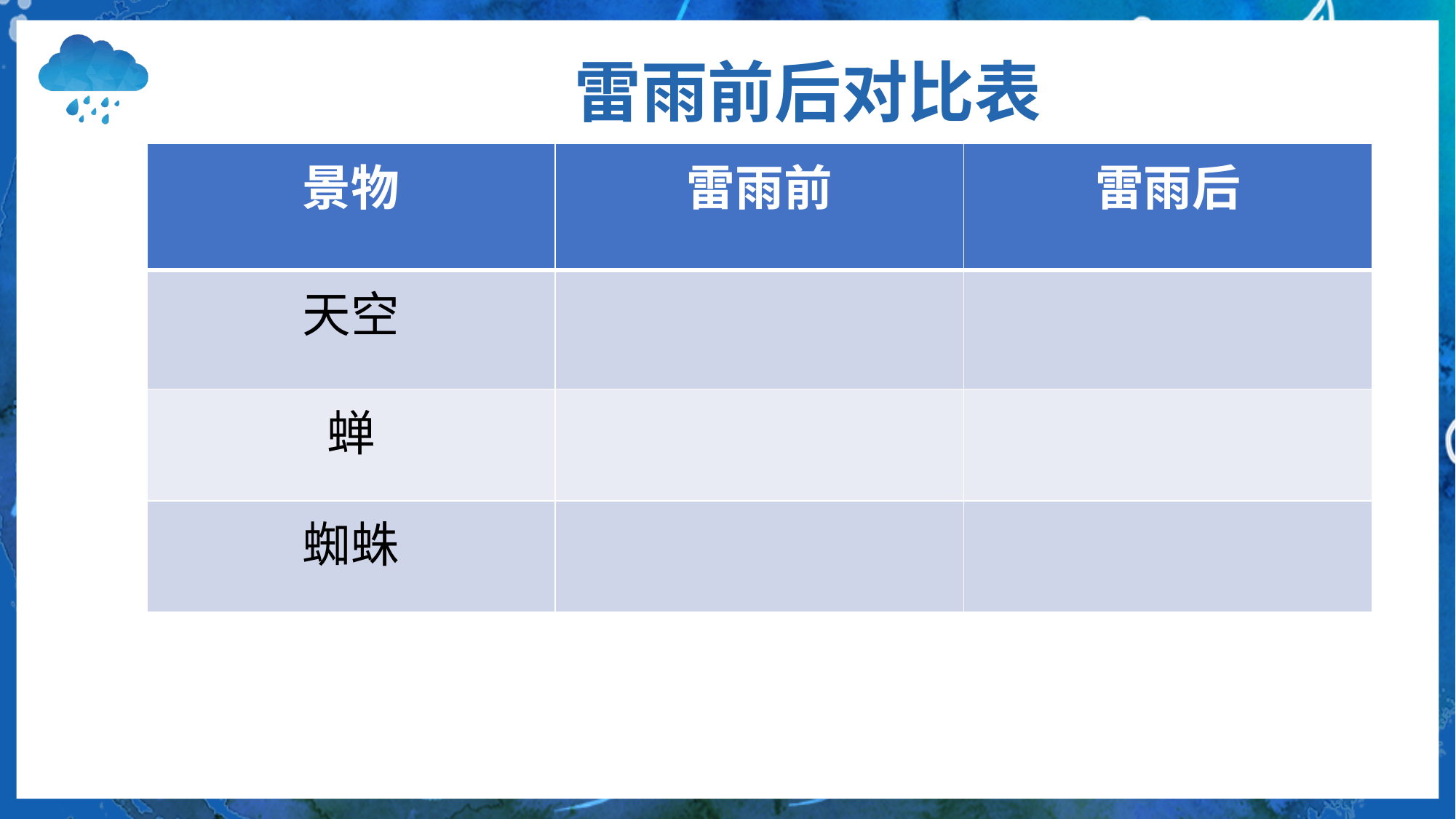

雷雨前后对比表
| 景物 | 雷雨前 | 雷雨后 |
| --- | --- | --- |
| 天空 |  |  |
| 蝉 |  |  |
| 蜘蛛 |  |  |